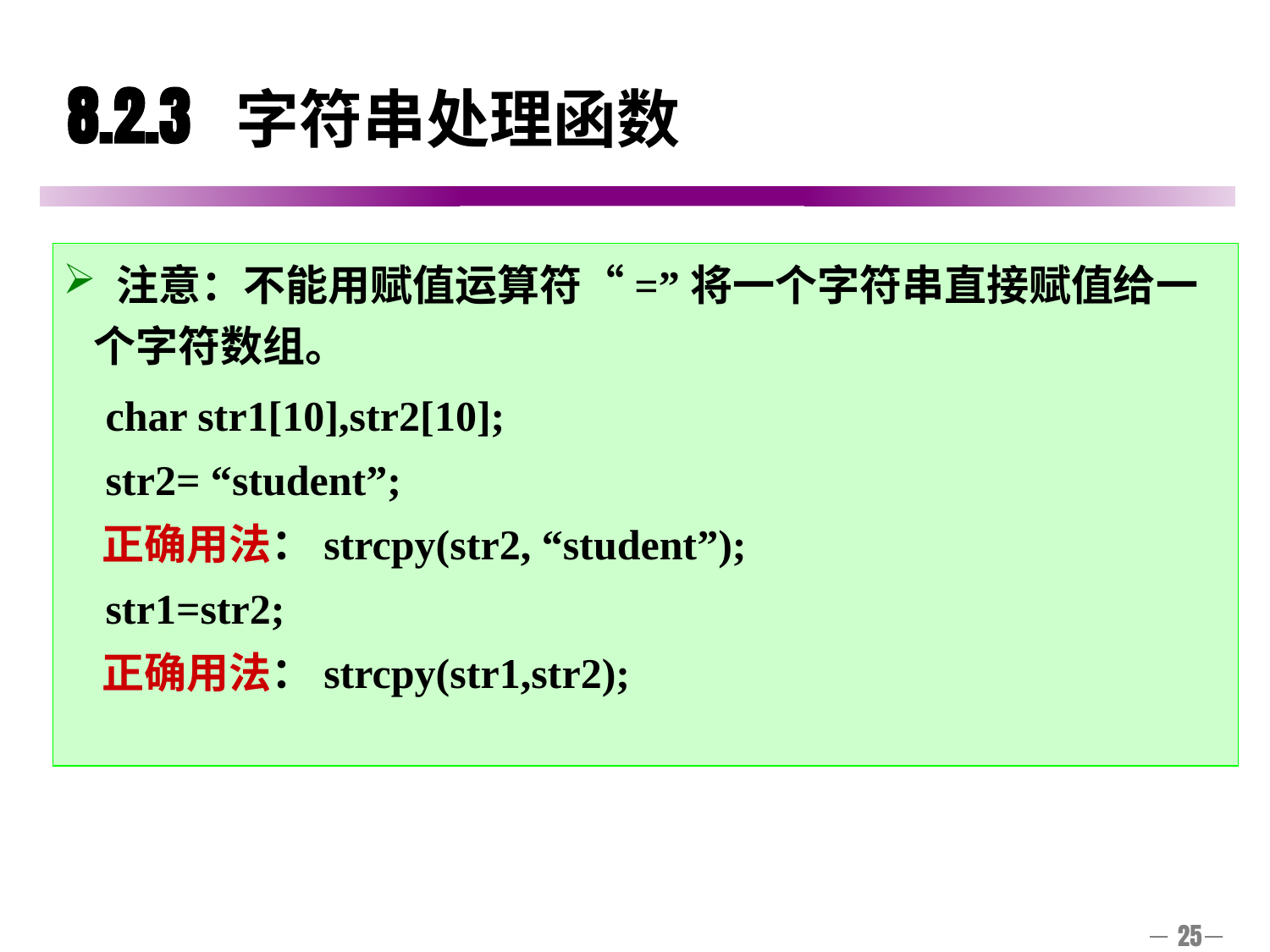

# 8.2.3  字符串处理函数
 注意：不能用赋值运算符“=”将一个字符串直接赋值给一个字符数组。
    char str1[10],str2[10];
    str2= “student”;
   正确用法：strcpy(str2, “student”);
    str1=str2;
   正确用法：strcpy(str1,str2);

－25－